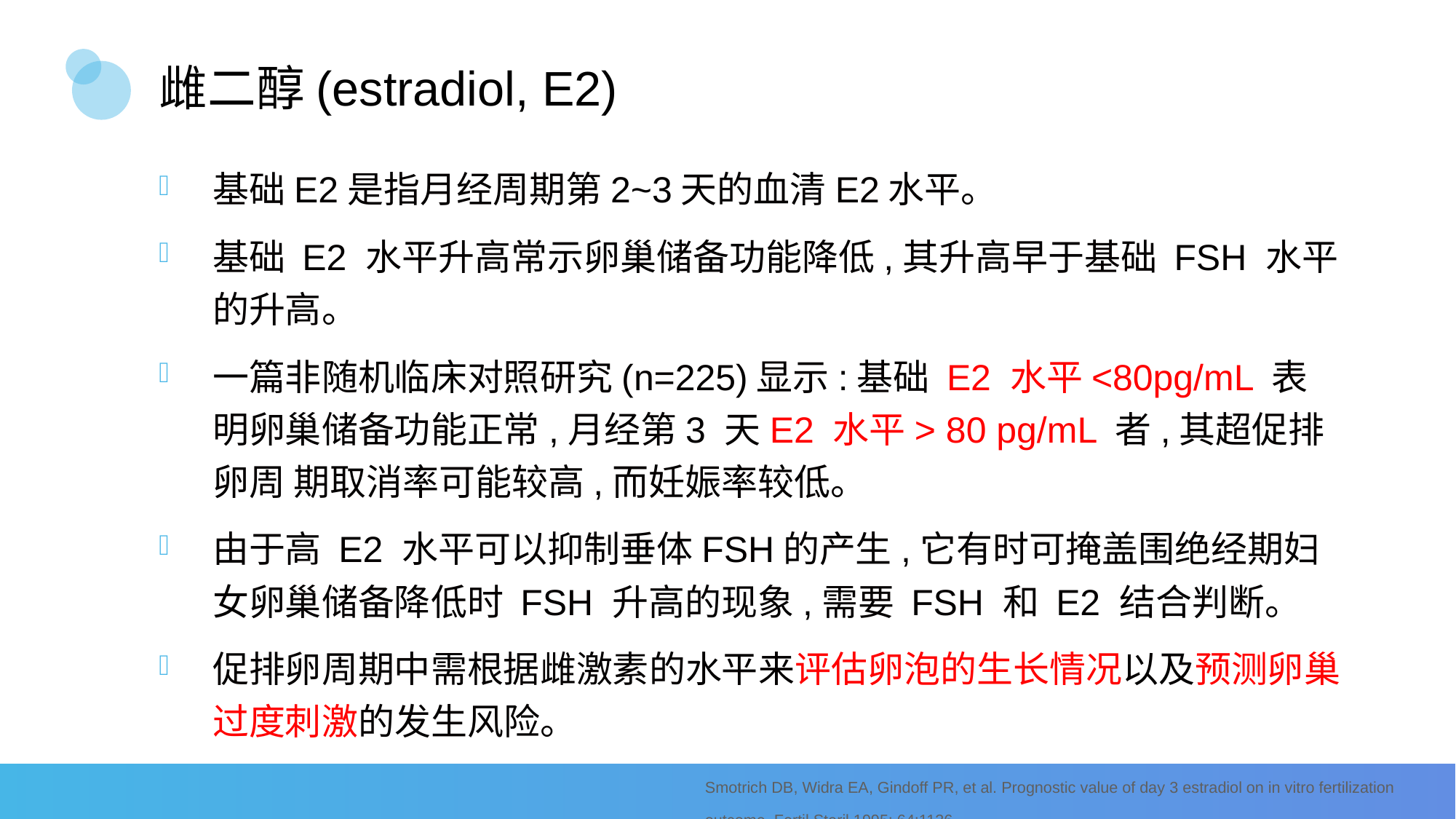

# 雌二醇(estradiol, E2)
基础E2是指月经周期第2~3天的血清E2水平。
基础 E2 水平升高常示卵巢储备功能降低,其升高早于基础 FSH 水平的升高。
一篇非随机临床对照研究(n=225)显示:基础 E2 水平<80pg/mL 表明卵巢储备功能正常,月经第3 天E2 水平> 80 pg/mL 者,其超促排卵周 期取消率可能较高,而妊娠率较低。
由于高 E2 水平可以抑制垂体FSH的产生,它有时可掩盖围绝经期妇女卵巢储备降低时 FSH 升高的现象,需要 FSH 和 E2 结合判断。
促排卵周期中需根据雌激素的水平来评估卵泡的生长情况以及预测卵巢过度刺激的发生风险。

Smotrich DB, Widra EA, Gindoff PR, et al. Prognostic value of day 3 estradiol on in vitro fertilization outcome. Fertil Steril 1995; 64:1136.